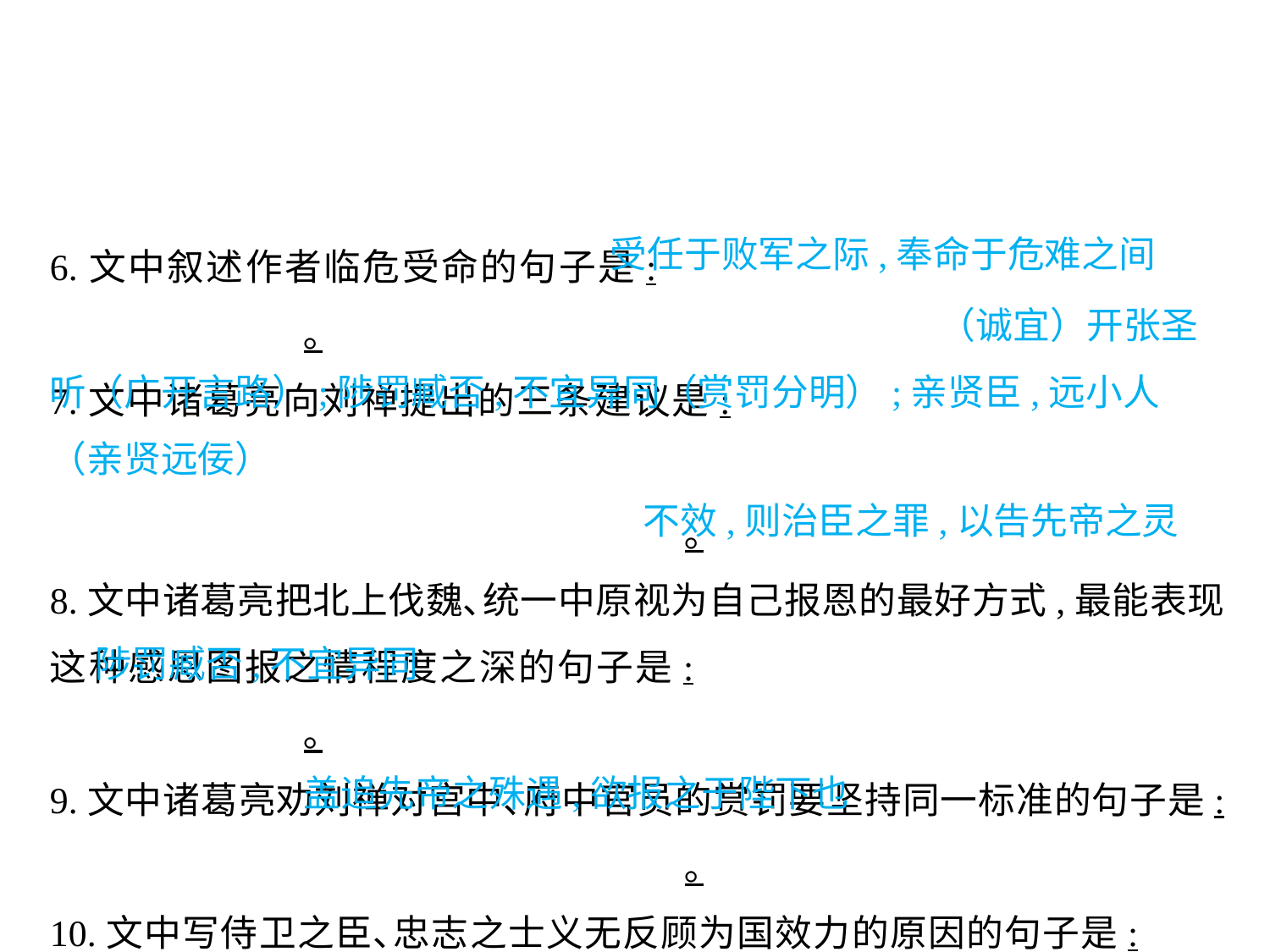

6.文中叙述作者临危受命的句子是:							｡
7.文中诸葛亮向刘禅提出的三条建议是:																		｡
8.文中诸葛亮把北上伐魏､统一中原视为自己报恩的最好方式,最能表现这种感恩图报之情程度之深的句子是:							｡
9.文中诸葛亮劝刘禅对宫中､府中官员的赏罚要坚持同一标准的句子是:					｡
10.文中写侍卫之臣､忠志之士义无反顾为国效力的原因的句子是:								｡
受任于败军之际,奉命于危难之间
							（诚宜）开张圣听（广开言路）;陟罚臧否,不宜异同（赏罚分明）;亲贤臣,远小人（亲贤远佞）
不效,则治臣之罪,以告先帝之灵
陟罚臧否,不宜异同
											盖追先帝之殊遇,欲报之于陛下也